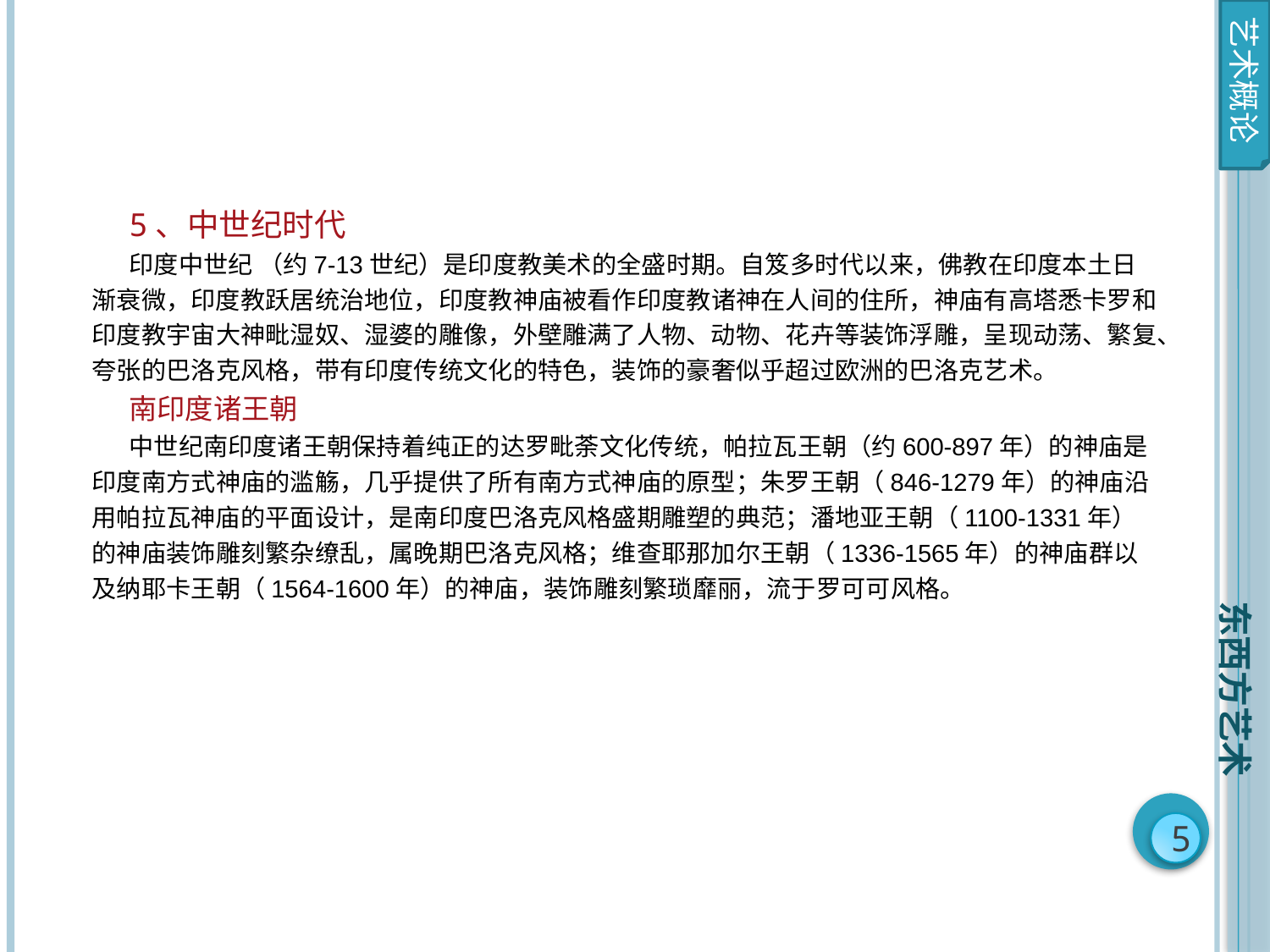

艺术概论
5、中世纪时代
印度中世纪 （约7-13世纪）是印度教美术的全盛时期。自笈多时代以来，佛教在印度本土日渐衰微，印度教跃居统治地位，印度教神庙被看作印度教诸神在人间的住所，神庙有高塔悉卡罗和印度教宇宙大神毗湿奴、湿婆的雕像，外壁雕满了人物、动物、花卉等装饰浮雕，呈现动荡、繁复、夸张的巴洛克风格，带有印度传统文化的特色，装饰的豪奢似乎超过欧洲的巴洛克艺术。
南印度诸王朝
中世纪南印度诸王朝保持着纯正的达罗毗荼文化传统，帕拉瓦王朝（约600-897年）的神庙是印度南方式神庙的滥觞，几乎提供了所有南方式神庙的原型；朱罗王朝（846-1279年）的神庙沿用帕拉瓦神庙的平面设计，是南印度巴洛克风格盛期雕塑的典范；潘地亚王朝（1100-1331年）的神庙装饰雕刻繁杂缭乱，属晚期巴洛克风格；维查耶那加尔王朝（1336-1565年）的神庙群以及纳耶卡王朝（1564-1600年）的神庙，装饰雕刻繁琐靡丽，流于罗可可风格。
东西方艺术
5